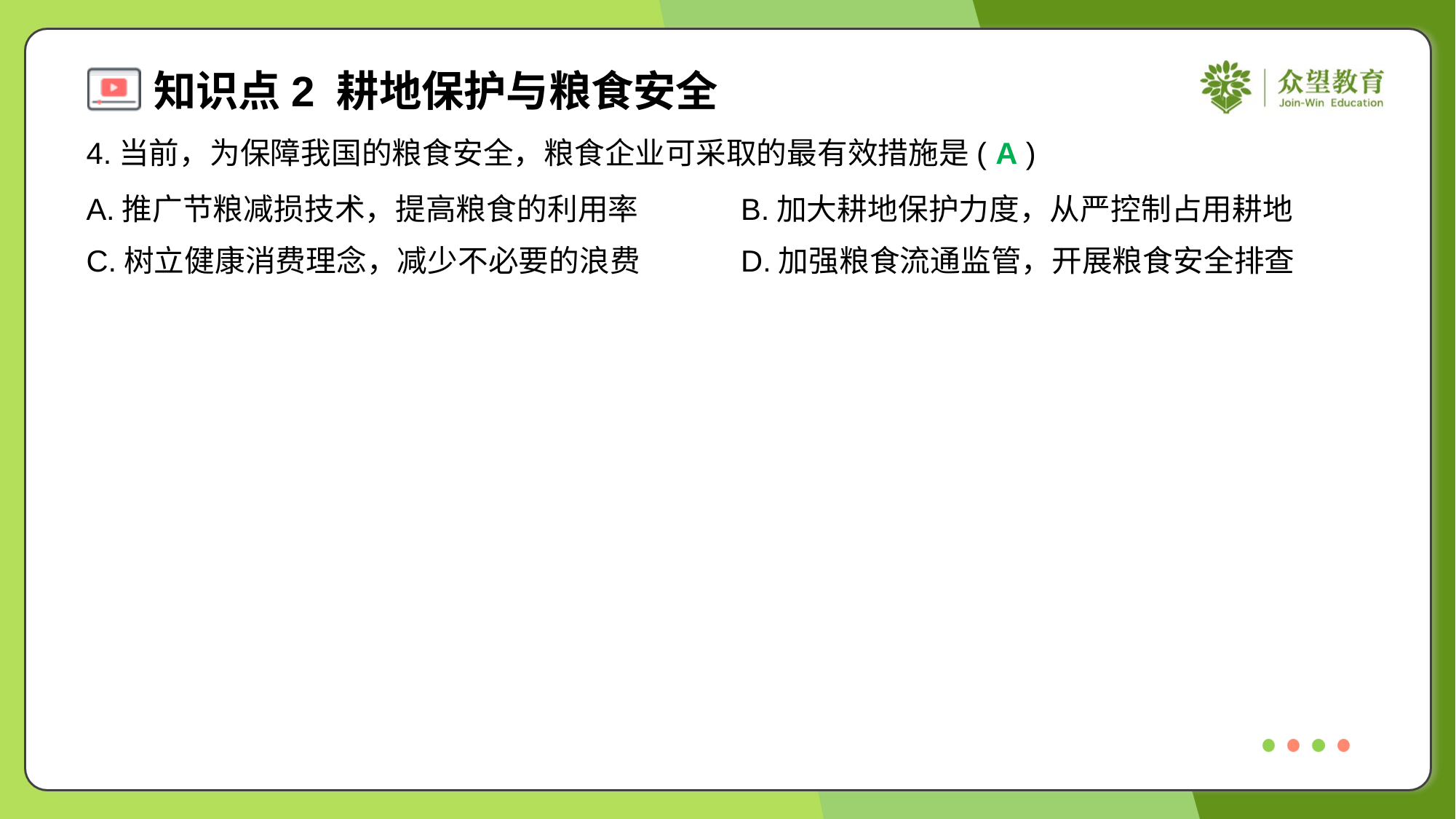

4.当前，为保障我国的粮食安全，粮食企业可采取的最有效措施是(     )
A
A.推广节粮减损技术，提高粮食的利用率	B.加大耕地保护力度，从严控制占用耕地
C.树立健康消费理念，减少不必要的浪费	D.加强粮食流通监管，开展粮食安全排查